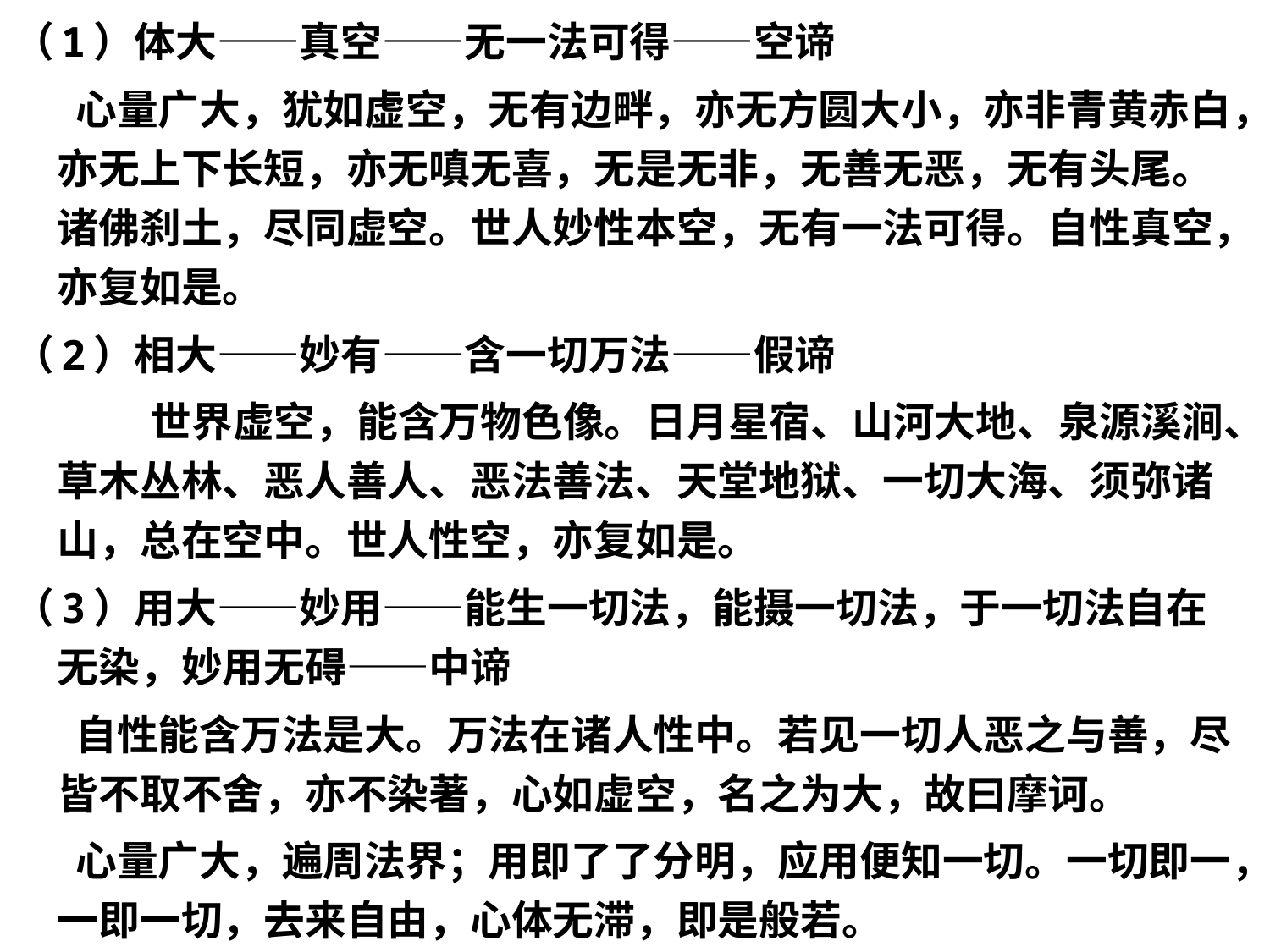

（1）体大——真空——无一法可得——空谛
      心量广大，犹如虚空，无有边畔，亦无方圆大小，亦非青黄赤白，亦无上下长短，亦无嗔无喜，无是无非，无善无恶，无有头尾。诸佛刹土，尽同虚空。世人妙性本空，无有一法可得。自性真空，亦复如是。
（2）相大——妙有——含一切万法——假谛
              世界虚空，能含万物色像。日月星宿、山河大地、泉源溪涧、草木丛林、恶人善人、恶法善法、天堂地狱、一切大海、须弥诸山，总在空中。世人性空，亦复如是。
（3）用大——妙用——能生一切法，能摄一切法，于一切法自在无染，妙用无碍——中谛
      自性能含万法是大。万法在诸人性中。若见一切人恶之与善，尽皆不取不舍，亦不染著，心如虚空，名之为大，故曰摩诃。
      心量广大，遍周法界；用即了了分明，应用便知一切。一切即一，一即一切，去来自由，心体无滞，即是般若。